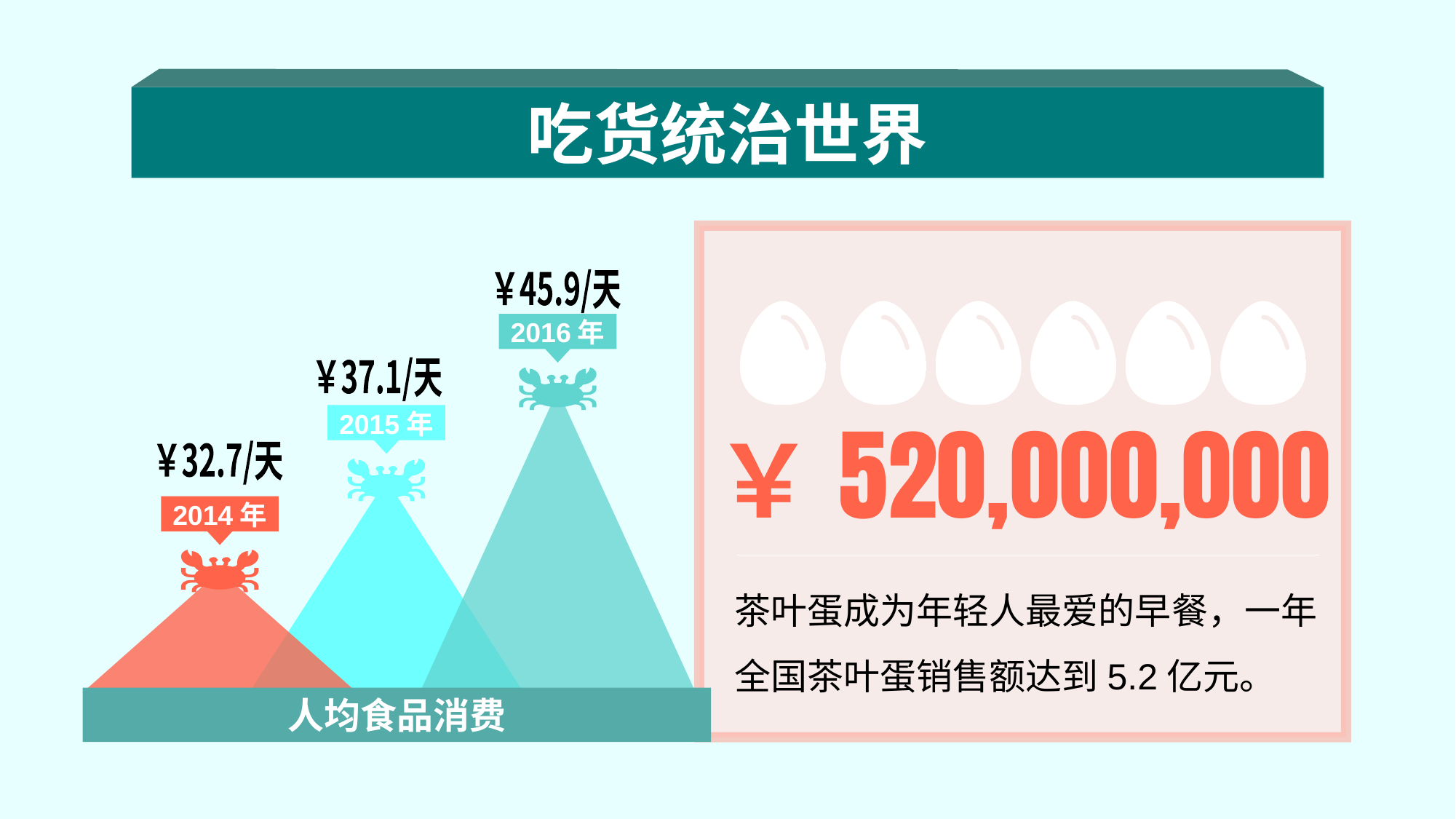

吃货统治世界

￥45.9/天

2016年
￥37.1/天

2015年
￥520,000,000
￥32.7/天

2014年

茶叶蛋成为年轻人最爱的早餐，一年全国茶叶蛋销售额达到5.2亿元。

人均食品消费